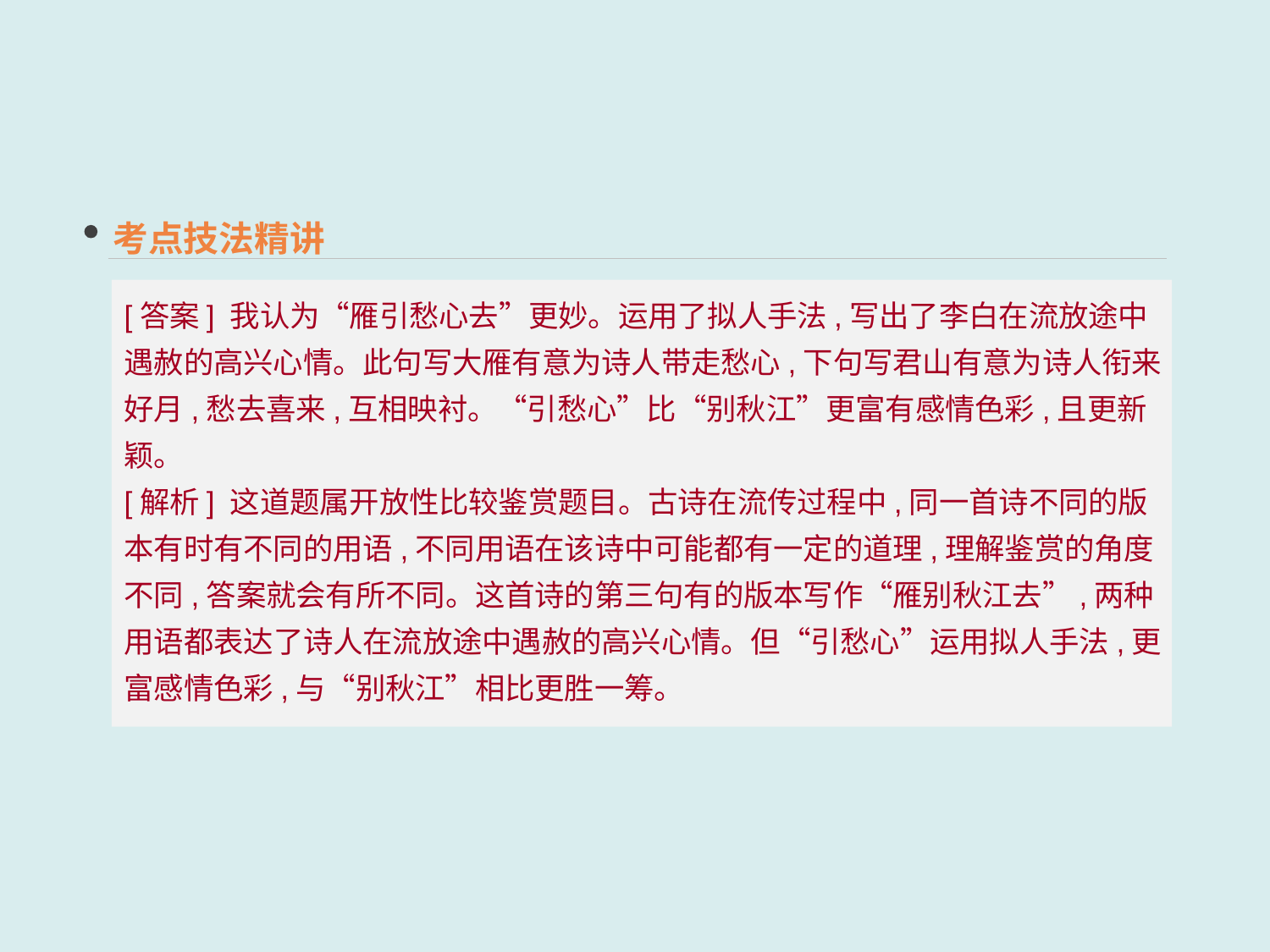

考点技法精讲

[答案] 我认为“雁引愁心去”更妙。运用了拟人手法,写出了李白在流放途中遇赦的高兴心情。此句写大雁有意为诗人带走愁心,下句写君山有意为诗人衔来好月,愁去喜来,互相映衬。“引愁心”比“别秋江”更富有感情色彩,且更新颖。
[解析] 这道题属开放性比较鉴赏题目。古诗在流传过程中,同一首诗不同的版本有时有不同的用语,不同用语在该诗中可能都有一定的道理,理解鉴赏的角度不同,答案就会有所不同。这首诗的第三句有的版本写作“雁别秋江去”,两种用语都表达了诗人在流放途中遇赦的高兴心情。但“引愁心”运用拟人手法,更富感情色彩,与“别秋江”相比更胜一筹。